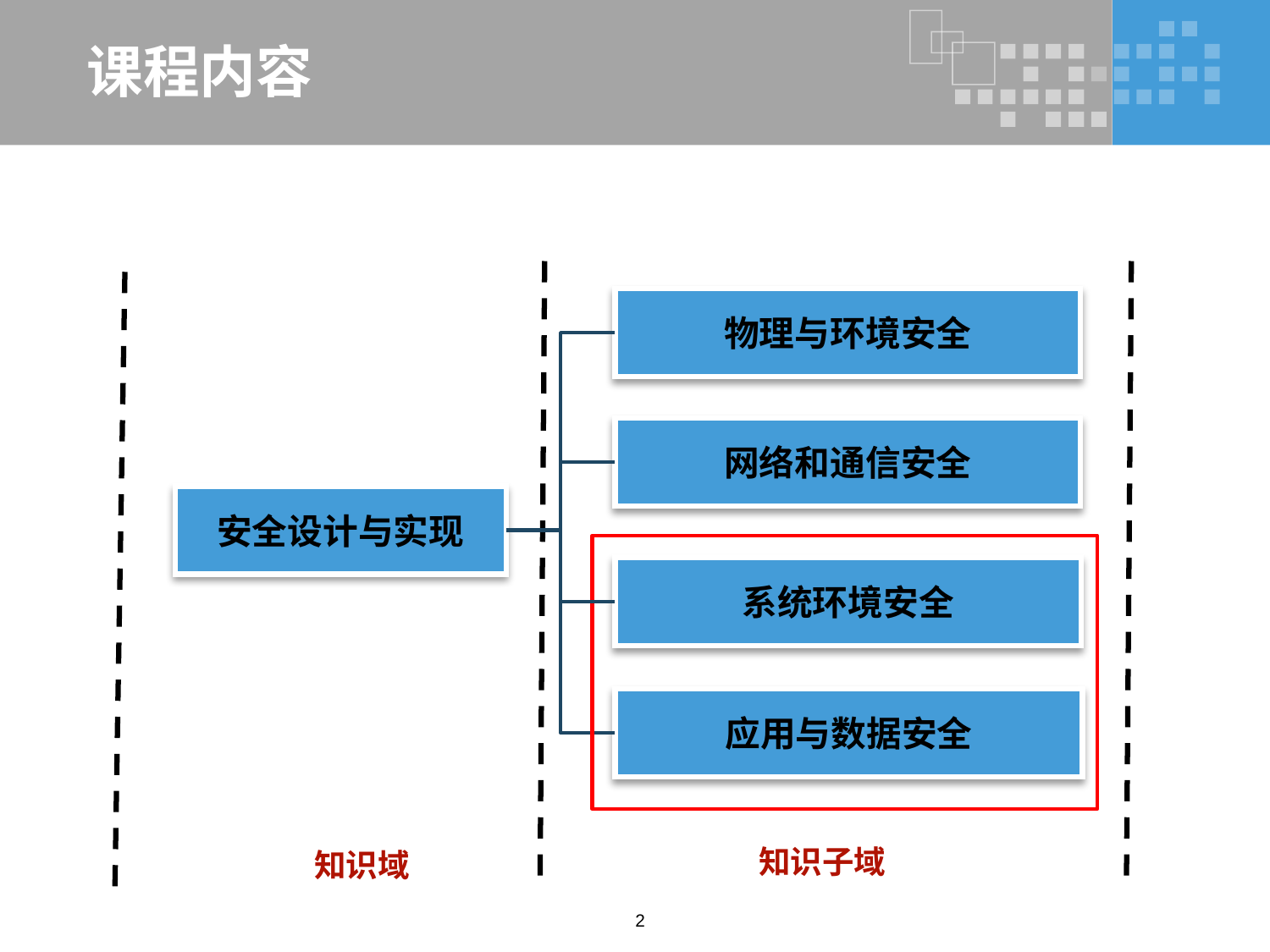

# 课程内容

物理与环境安全
网络和通信安全

安全设计与实现

系统环境安全

应用与数据安全
知识子域
知识域
2